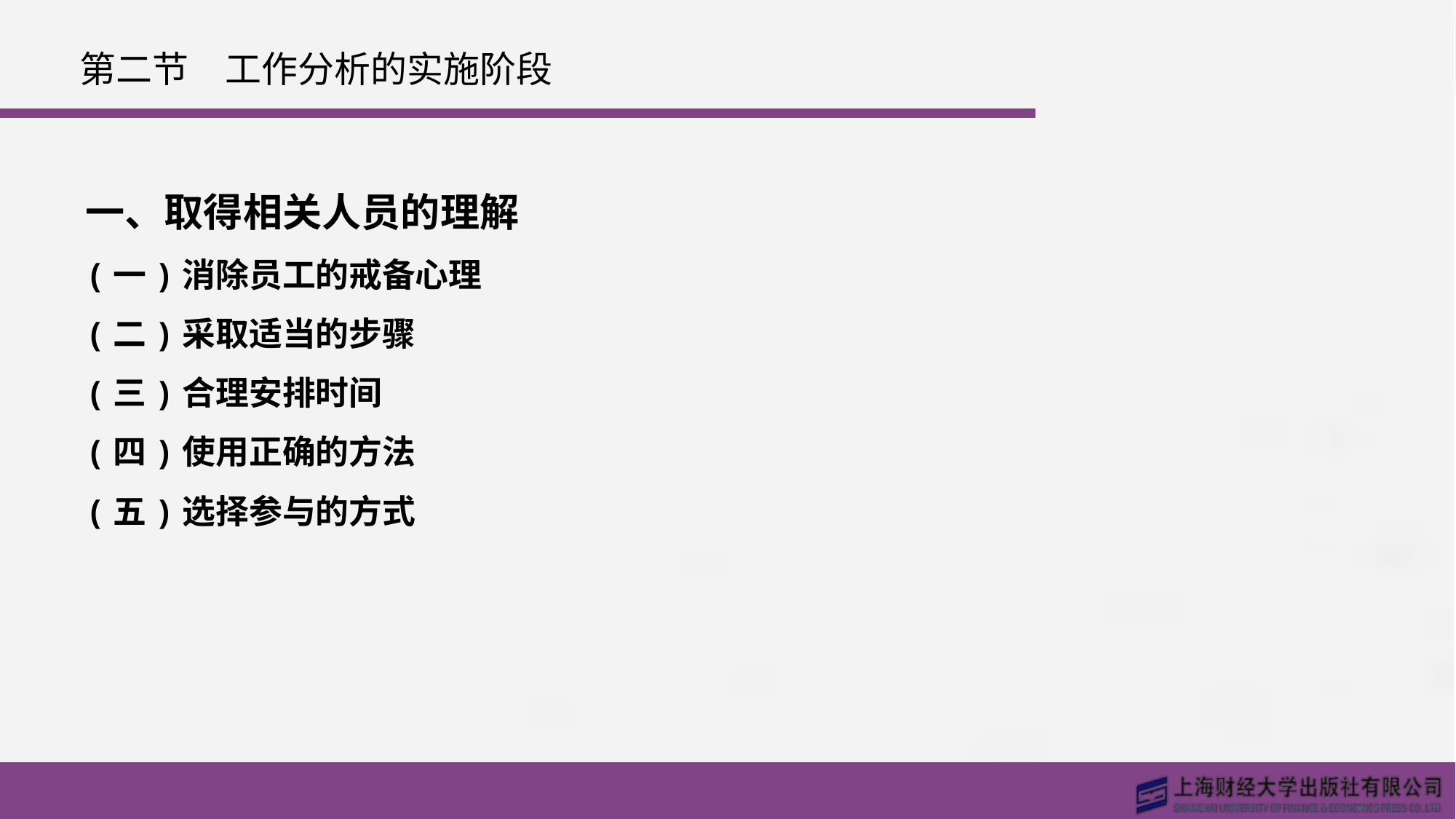

# 第二节　工作分析的实施阶段
一、取得相关人员的理解
(一)消除员工的戒备心理
(二)采取适当的步骤
(三)合理安排时间
(四)使用正确的方法
(五)选择参与的方式